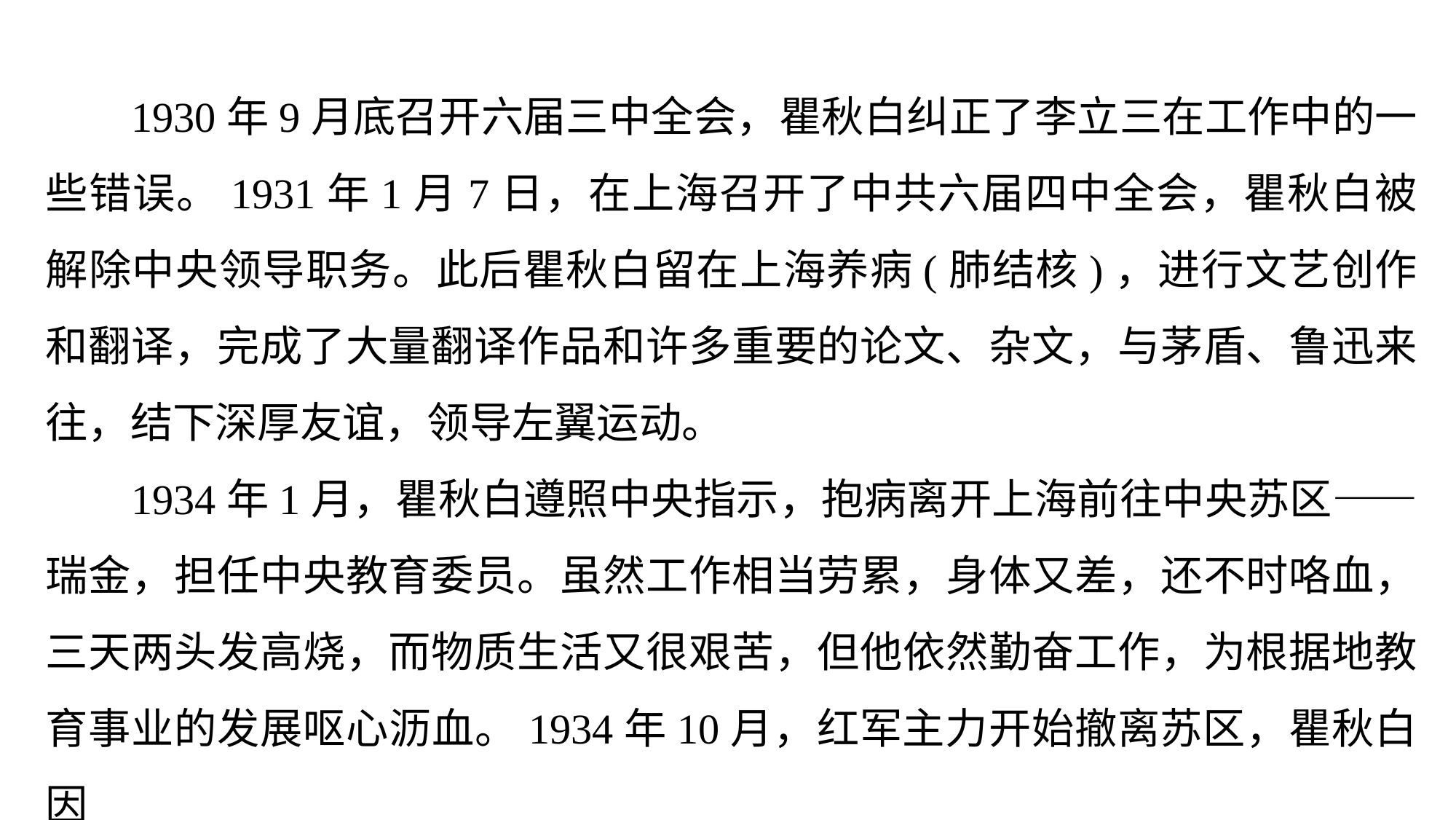

1930年9月底召开六届三中全会，瞿秋白纠正了李立三在工作中的一些错误。1931年1月7日，在上海召开了中共六届四中全会，瞿秋白被解除中央领导职务。此后瞿秋白留在上海养病(肺结核)，进行文艺创作和翻译，完成了大量翻译作品和许多重要的论文、杂文，与茅盾、鲁迅来往，结下深厚友谊，领导左翼运动。
1934年1月，瞿秋白遵照中央指示，抱病离开上海前往中央苏区——瑞金，担任中央教育委员。虽然工作相当劳累，身体又差，还不时咯血，三天两头发高烧，而物质生活又很艰苦，但他依然勤奋工作，为根据地教育事业的发展呕心沥血。1934年10月，红军主力开始撤离苏区，瞿秋白因